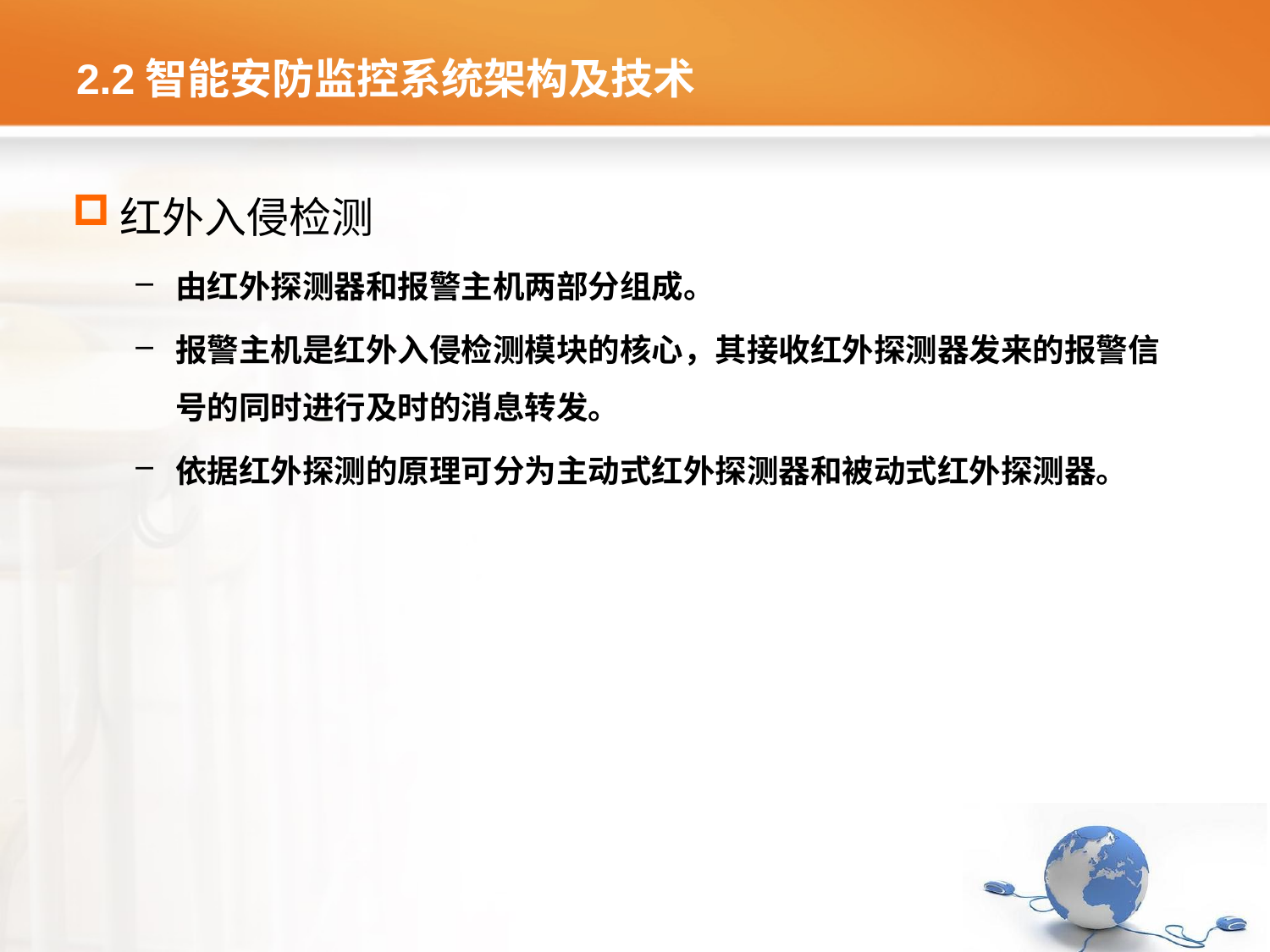

# 2.2智能安防监控系统架构及技术
红外入侵检测
由红外探测器和报警主机两部分组成。
报警主机是红外入侵检测模块的核心，其接收红外探测器发来的报警信号的同时进行及时的消息转发。
依据红外探测的原理可分为主动式红外探测器和被动式红外探测器。